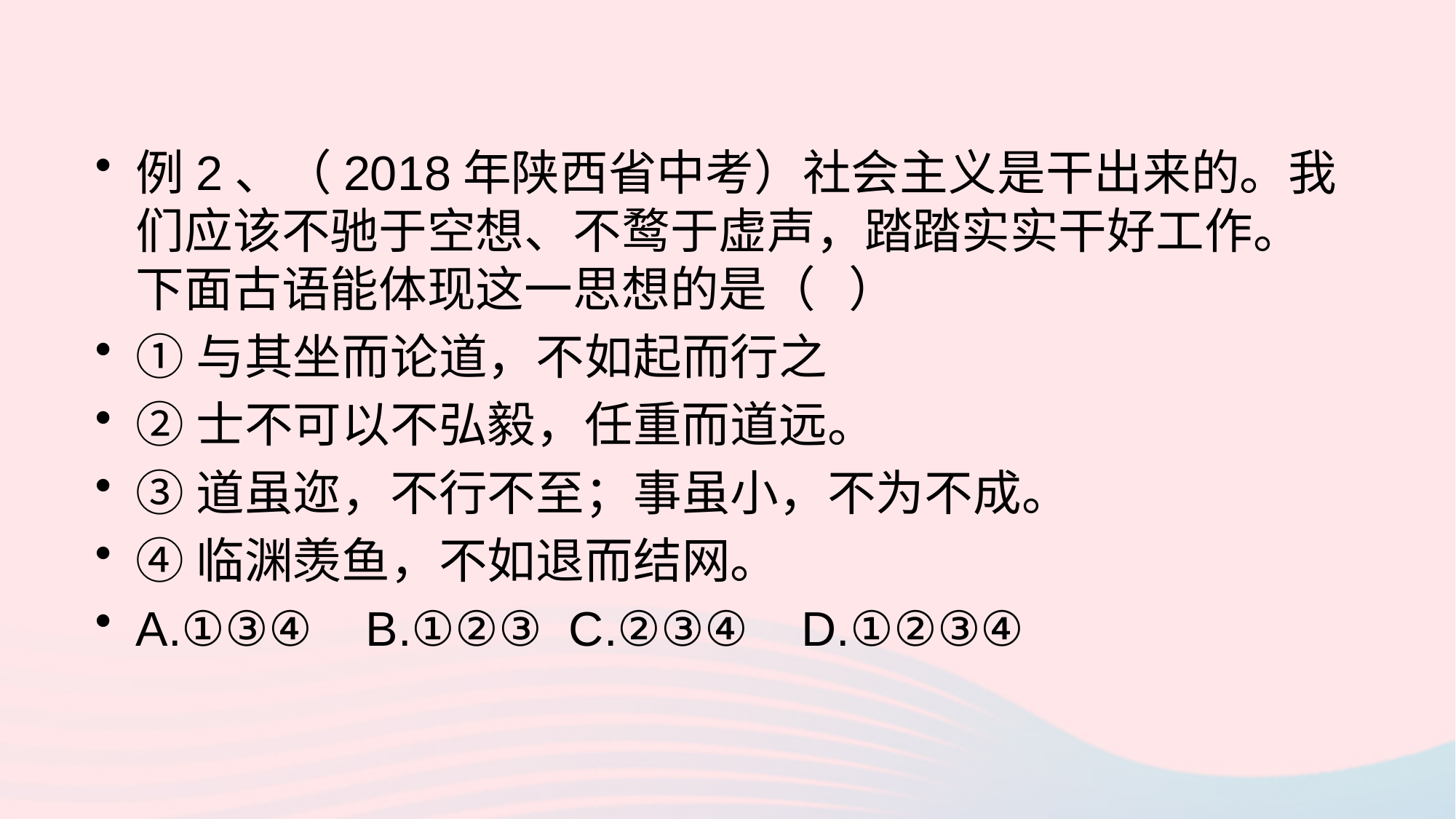

例2、（2018年陕西省中考）社会主义是干出来的。我们应该不驰于空想、不鹜于虚声，踏踏实实干好工作。下面古语能体现这一思想的是（   ）
①与其坐而论道，不如起而行之
②士不可以不弘毅，任重而道远。
③道虽迩，不行不至；事虽小，不为不成。
④临渊羡鱼，不如退而结网。
A.①③④    B.①②③  C.②③④    D.①②③④